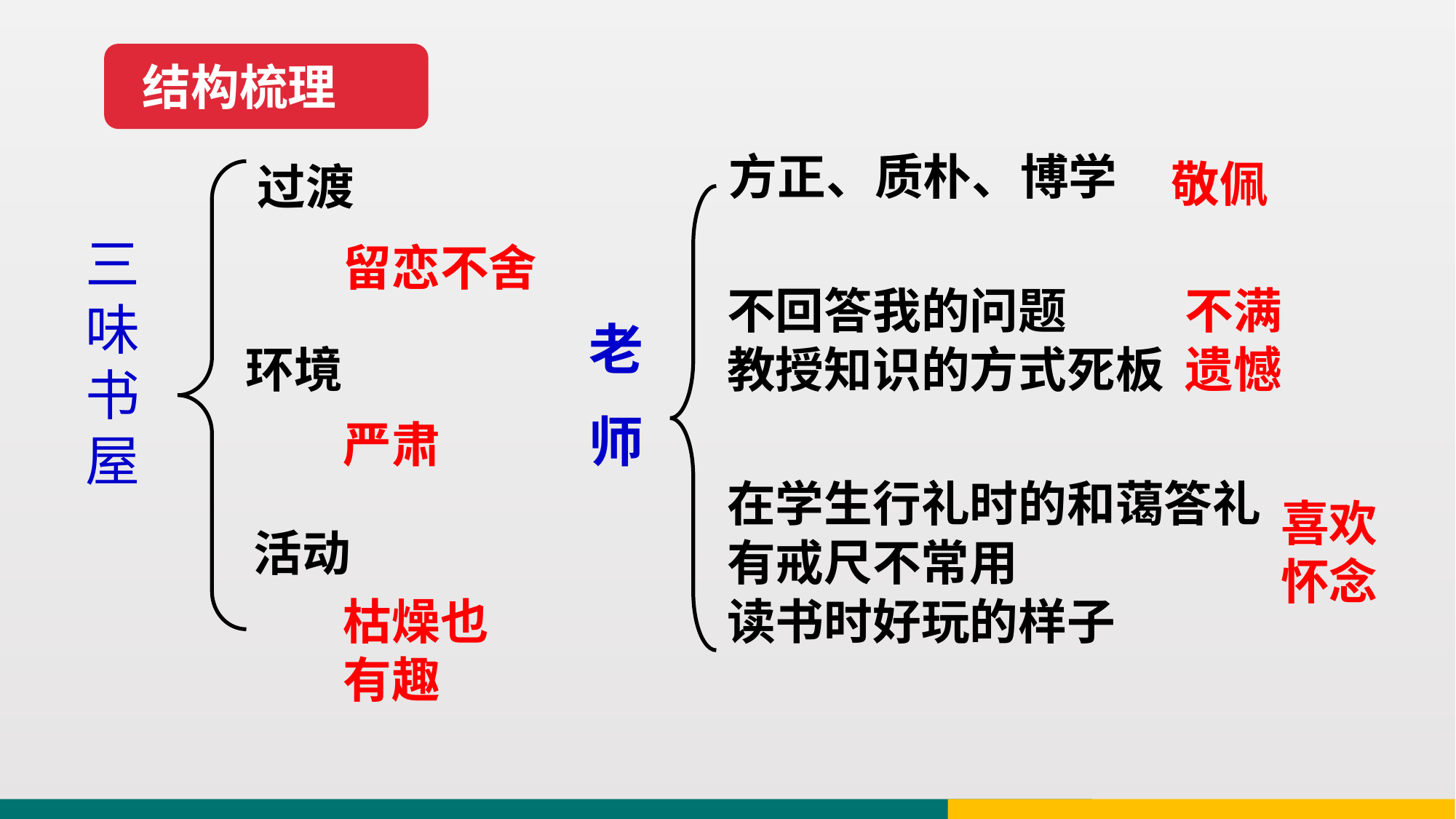

结构梳理
方正、质朴、博学
敬佩
过渡

三味书屋
留恋不舍
不回答我的问题
教授知识的方式死板
不满
遗憾
老
师
环境
严肃
在学生行礼时的和蔼答礼
有戒尺不常用
读书时好玩的样子
喜欢怀念
活动
枯燥也有趣